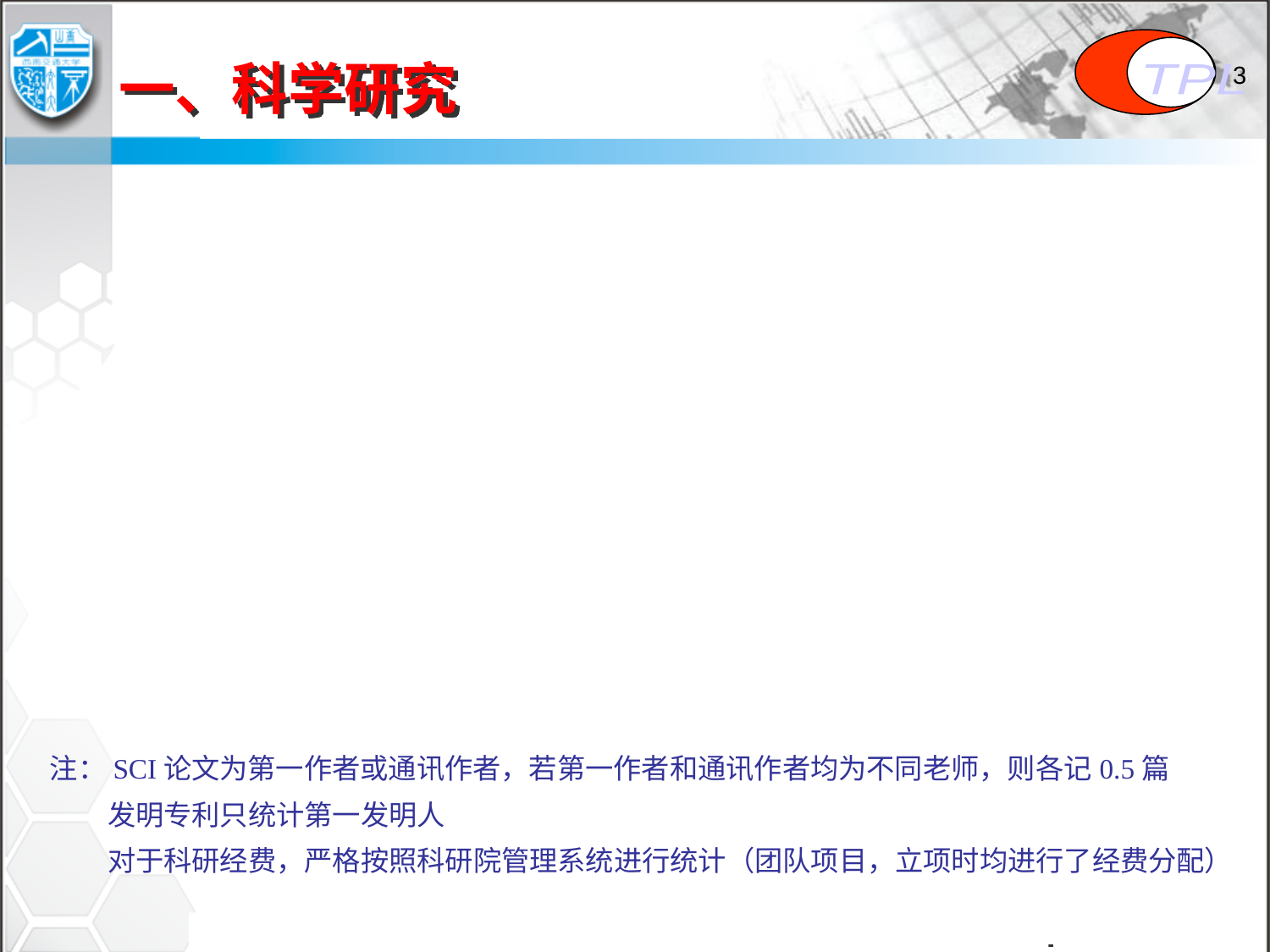

# 一、科学研究
3

注：SCI论文为第一作者或通讯作者，若第一作者和通讯作者均为不同老师，则各记0.5篇
        发明专利只统计第一发明人
        对于科研经费，严格按照科研院管理系统进行统计（团队项目，立项时均进行了经费分配）